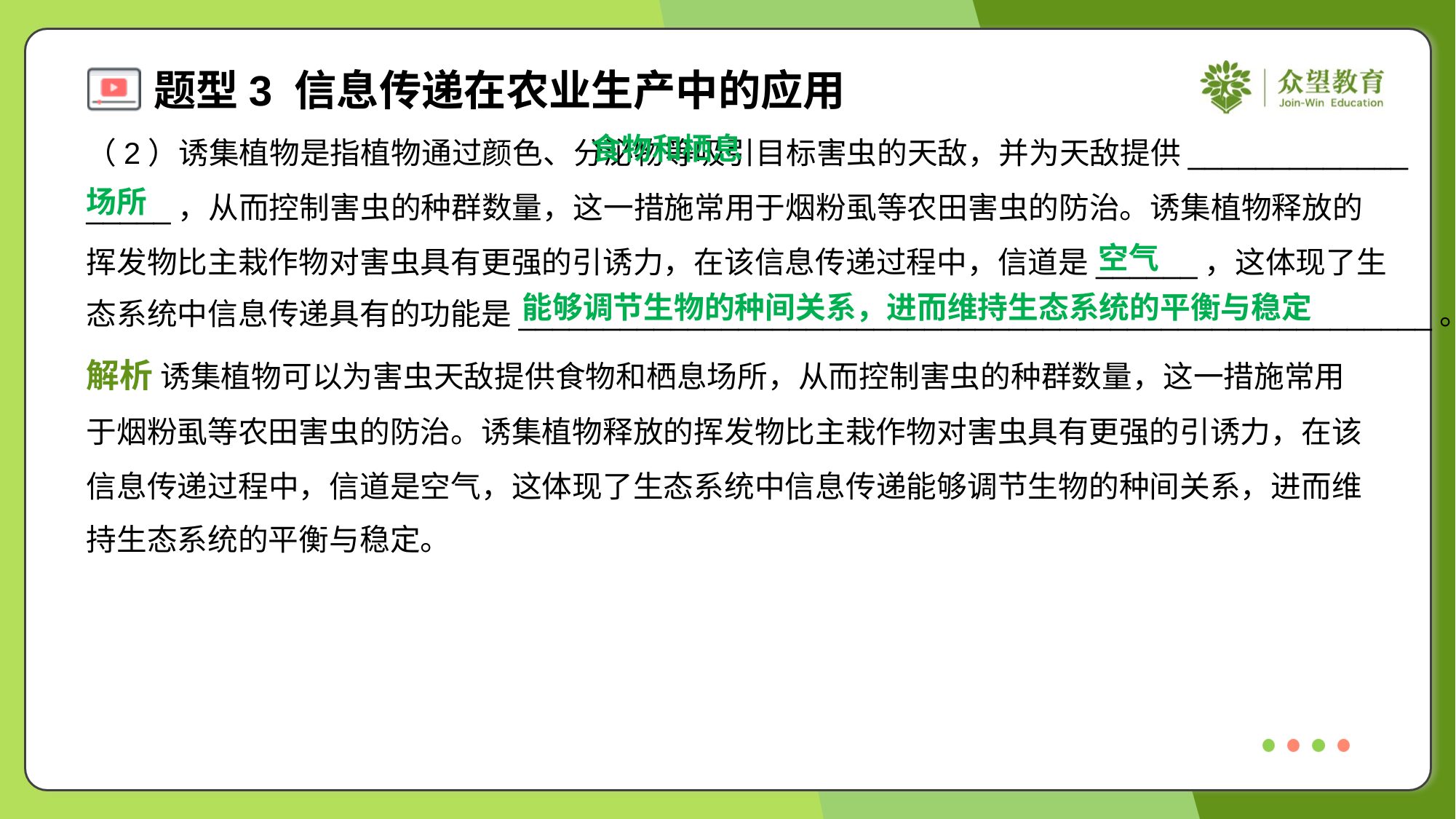

食物和栖息
场所
（2）诱集植物是指植物通过颜色、分泌物等吸引目标害虫的天敌，并为天敌提供_____________
_____，从而控制害虫的种群数量，这一措施常用于烟粉虱等农田害虫的防治。诱集植物释放的
挥发物比主栽作物对害虫具有更强的引诱力，在该信息传递过程中，信道是______，这体现了生
态系统中信息传递具有的功能是______________________________________________________。
空气
能够调节生物的种间关系，进而维持生态系统的平衡与稳定
解析 诱集植物可以为害虫天敌提供食物和栖息场所，从而控制害虫的种群数量，这一措施常用
于烟粉虱等农田害虫的防治。诱集植物释放的挥发物比主栽作物对害虫具有更强的引诱力，在该
信息传递过程中，信道是空气，这体现了生态系统中信息传递能够调节生物的种间关系，进而维
持生态系统的平衡与稳定。